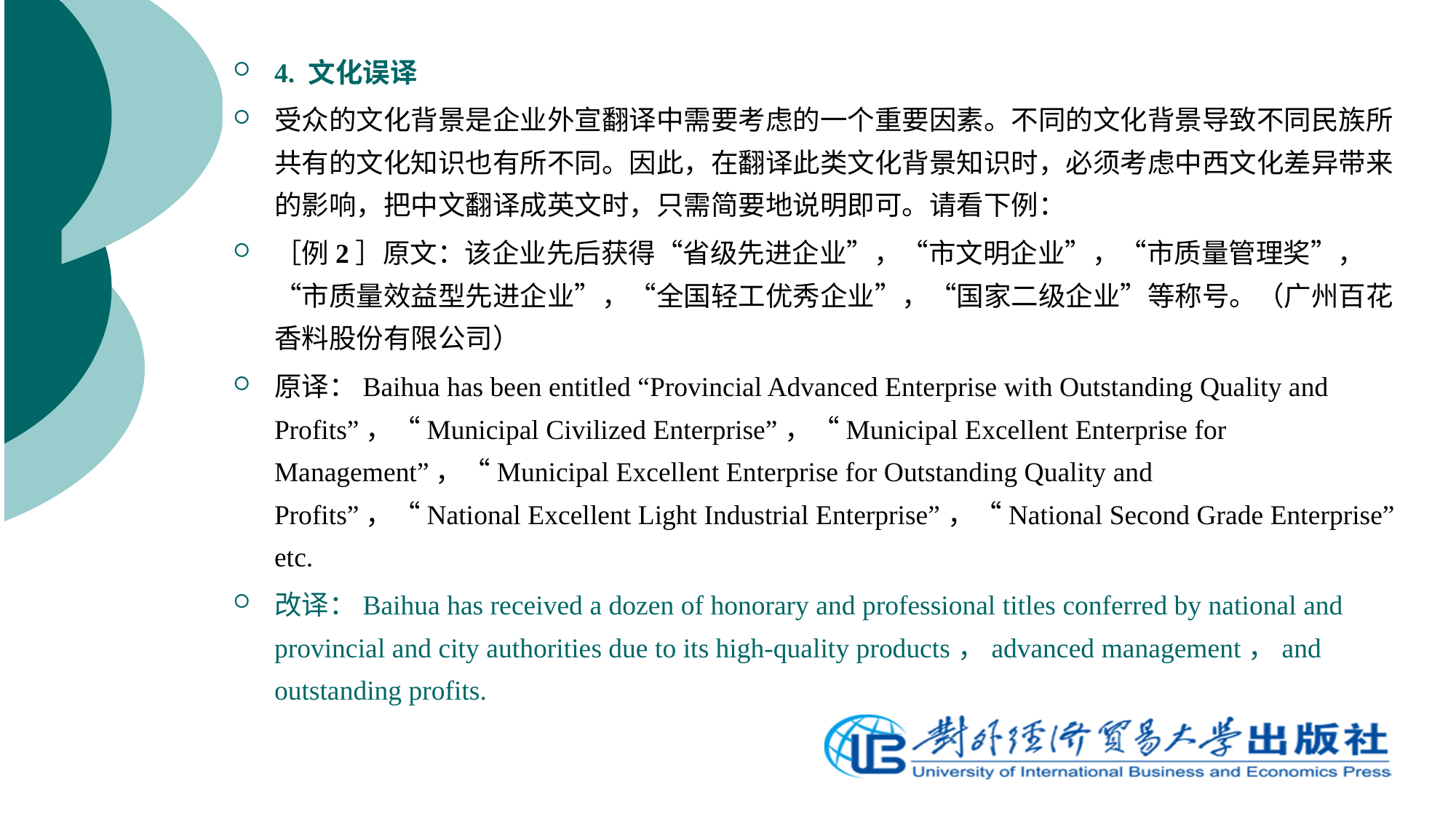

4. 文化误译
受众的文化背景是企业外宣翻译中需要考虑的一个重要因素。不同的文化背景导致不同民族所共有的文化知识也有所不同。因此，在翻译此类文化背景知识时，必须考虑中西文化差异带来的影响，把中文翻译成英文时，只需简要地说明即可。请看下例：
［例2］原文：该企业先后获得“省级先进企业”，“市文明企业”，“市质量管理奖”，“市质量效益型先进企业”，“全国轻工优秀企业”，“国家二级企业”等称号。（广州百花香料股份有限公司）
原译：Baihua has been entitled “Provincial Advanced Enterprise with Outstanding Quality and Profits”，“Municipal Civilized Enterprise”，“Municipal Excellent Enterprise for Management”，“Municipal Excellent Enterprise for Outstanding Quality and Profits”，“National Excellent Light Industrial Enterprise”，“National Second Grade Enterprise” etc.
改译：Baihua has received a dozen of honorary and professional titles conferred by national and provincial and city authorities due to its high-quality products，advanced management，and outstanding profits.